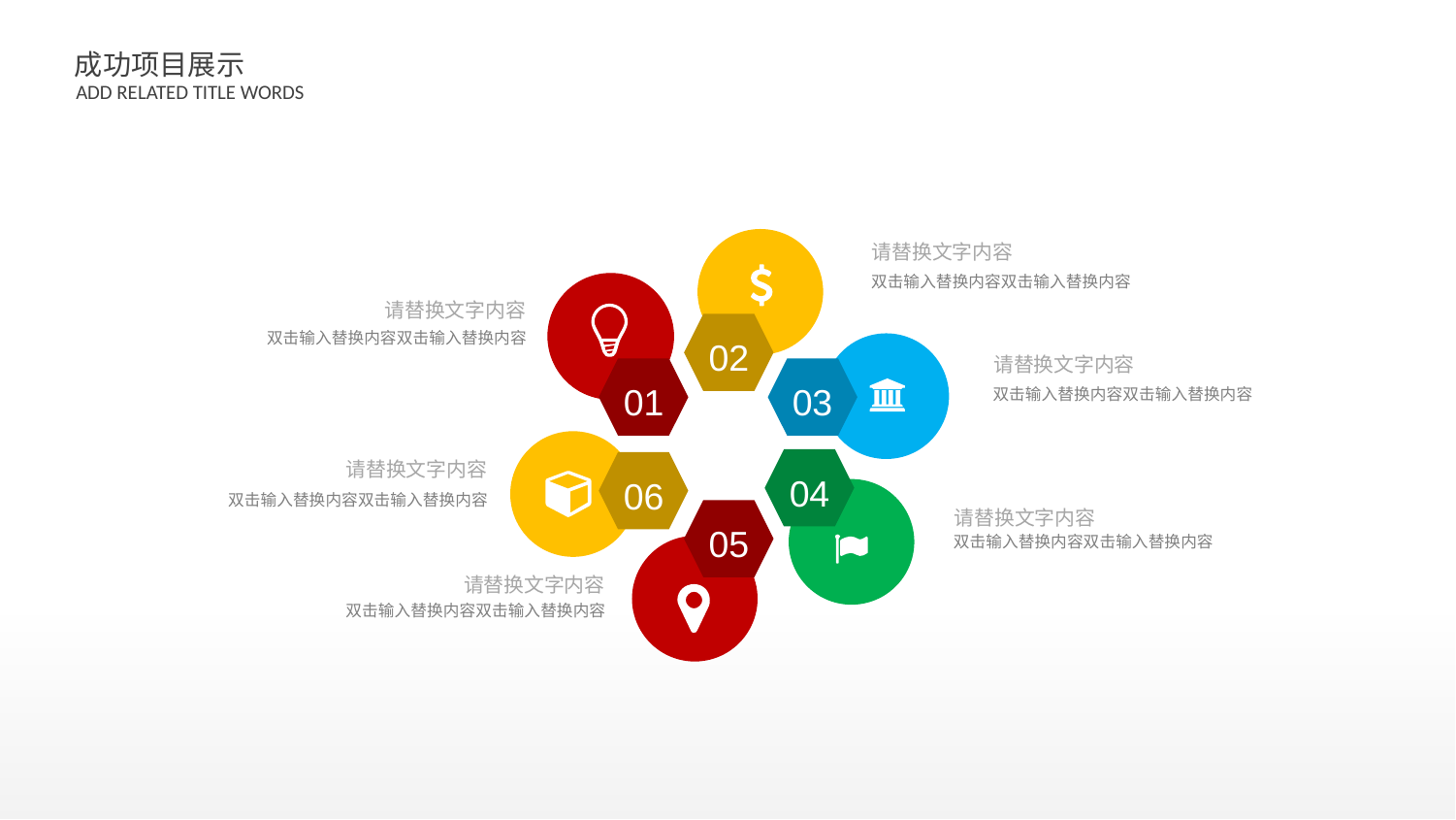

请替换文字内容
双击输入替换内容双击输入替换内容

请替换文字内容
双击输入替换内容双击输入替换内容

02

请替换文字内容
双击输入替换内容双击输入替换内容
01
03

04
06
请替换文字内容
双击输入替换内容双击输入替换内容

请替换文字内容
双击输入替换内容双击输入替换内容
05

请替换文字内容
双击输入替换内容双击输入替换内容